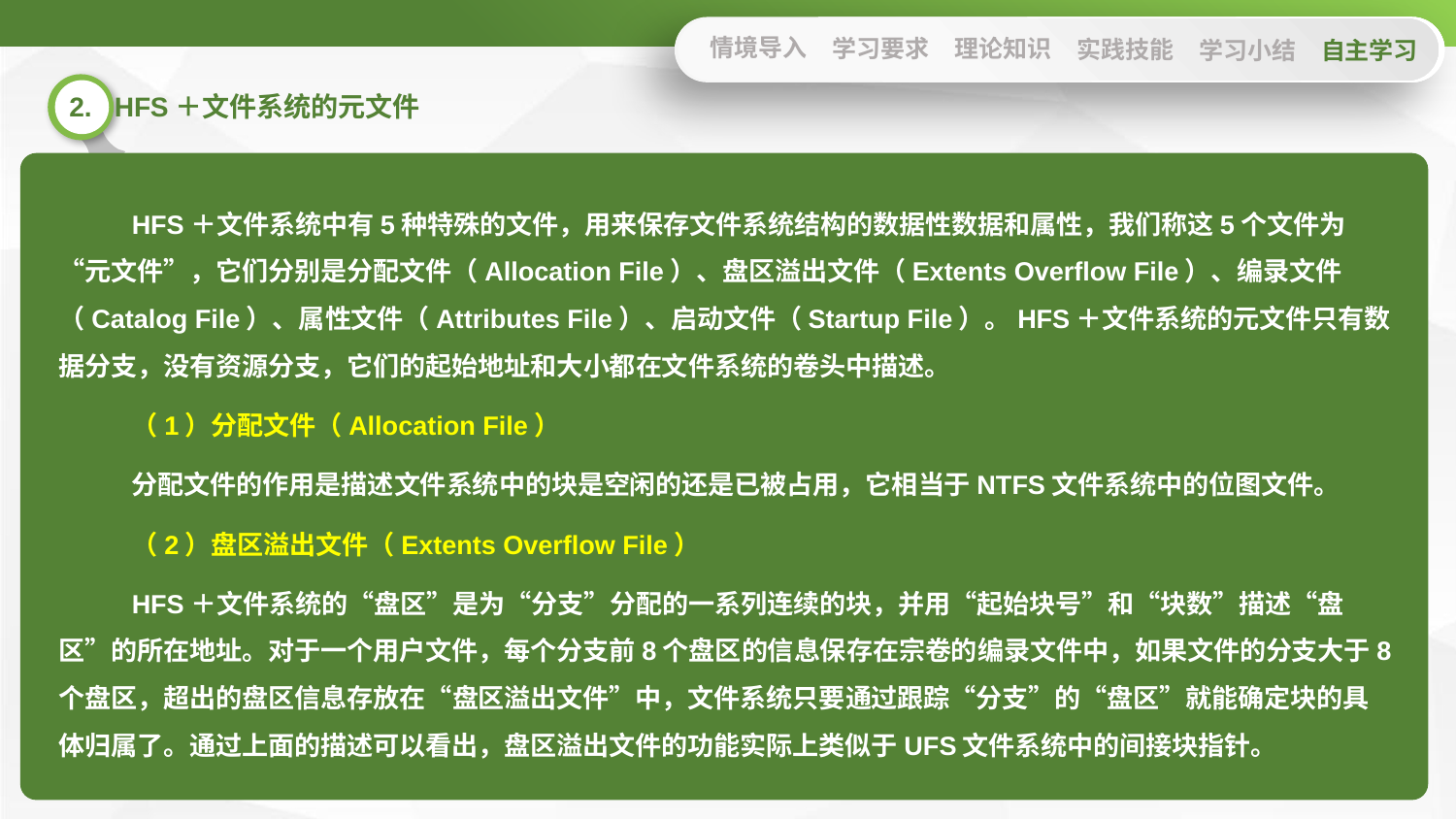

情境导入
学习要求
理论知识
实践技能
学习小结
自主学习
2.   HFS＋文件系统的元文件
HFS＋文件系统中有5种特殊的文件，用来保存文件系统结构的数据性数据和属性，我们称这5个文件为“元文件”，它们分别是分配文件（Allocation File）、盘区溢出文件（Extents Overflow File）、编录文件（Catalog File）、属性文件（Attributes File）、启动文件（Startup File）。HFS＋文件系统的元文件只有数据分支，没有资源分支，它们的起始地址和大小都在文件系统的卷头中描述。
（1）分配文件（Allocation File）
分配文件的作用是描述文件系统中的块是空闲的还是已被占用，它相当于NTFS文件系统中的位图文件。
（2）盘区溢出文件（Extents Overflow File）
HFS＋文件系统的“盘区”是为“分支”分配的一系列连续的块，并用“起始块号”和“块数”描述“盘区”的所在地址。对于一个用户文件，每个分支前8个盘区的信息保存在宗卷的编录文件中，如果文件的分支大于8个盘区，超出的盘区信息存放在“盘区溢出文件”中，文件系统只要通过跟踪“分支”的“盘区”就能确定块的具体归属了。通过上面的描述可以看出，盘区溢出文件的功能实际上类似于UFS文件系统中的间接块指针。